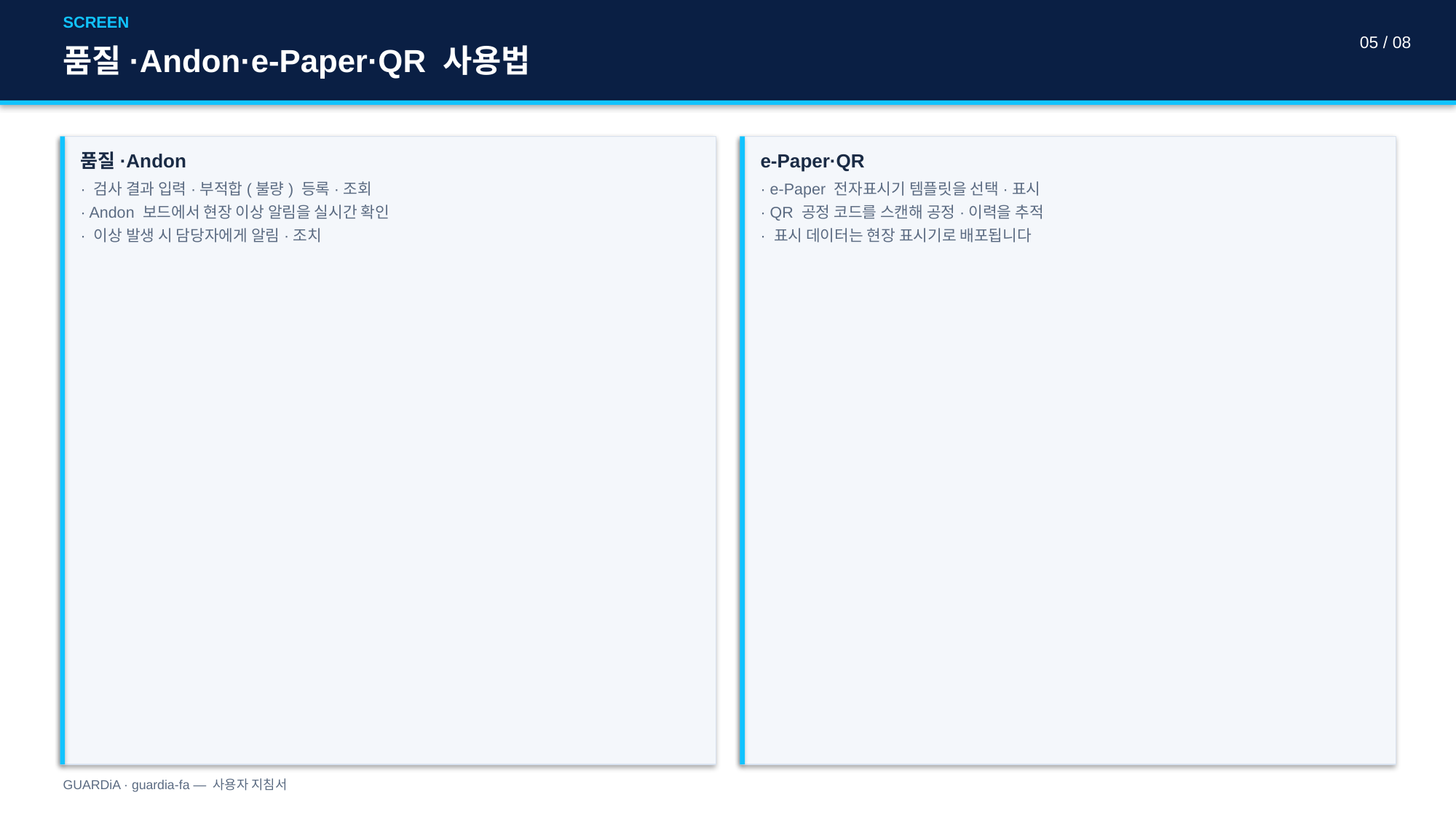

SCREEN
05 / 08
품질·Andon·e-Paper·QR 사용법

품질·Andon
· 검사 결과 입력·부적합(불량) 등록·조회
· Andon 보드에서 현장 이상 알림을 실시간 확인
· 이상 발생 시 담당자에게 알림·조치
e-Paper·QR
· e-Paper 전자표시기 템플릿을 선택·표시
· QR 공정 코드를 스캔해 공정·이력을 추적
· 표시 데이터는 현장 표시기로 배포됩니다
GUARDiA · guardia-fa — 사용자 지침서